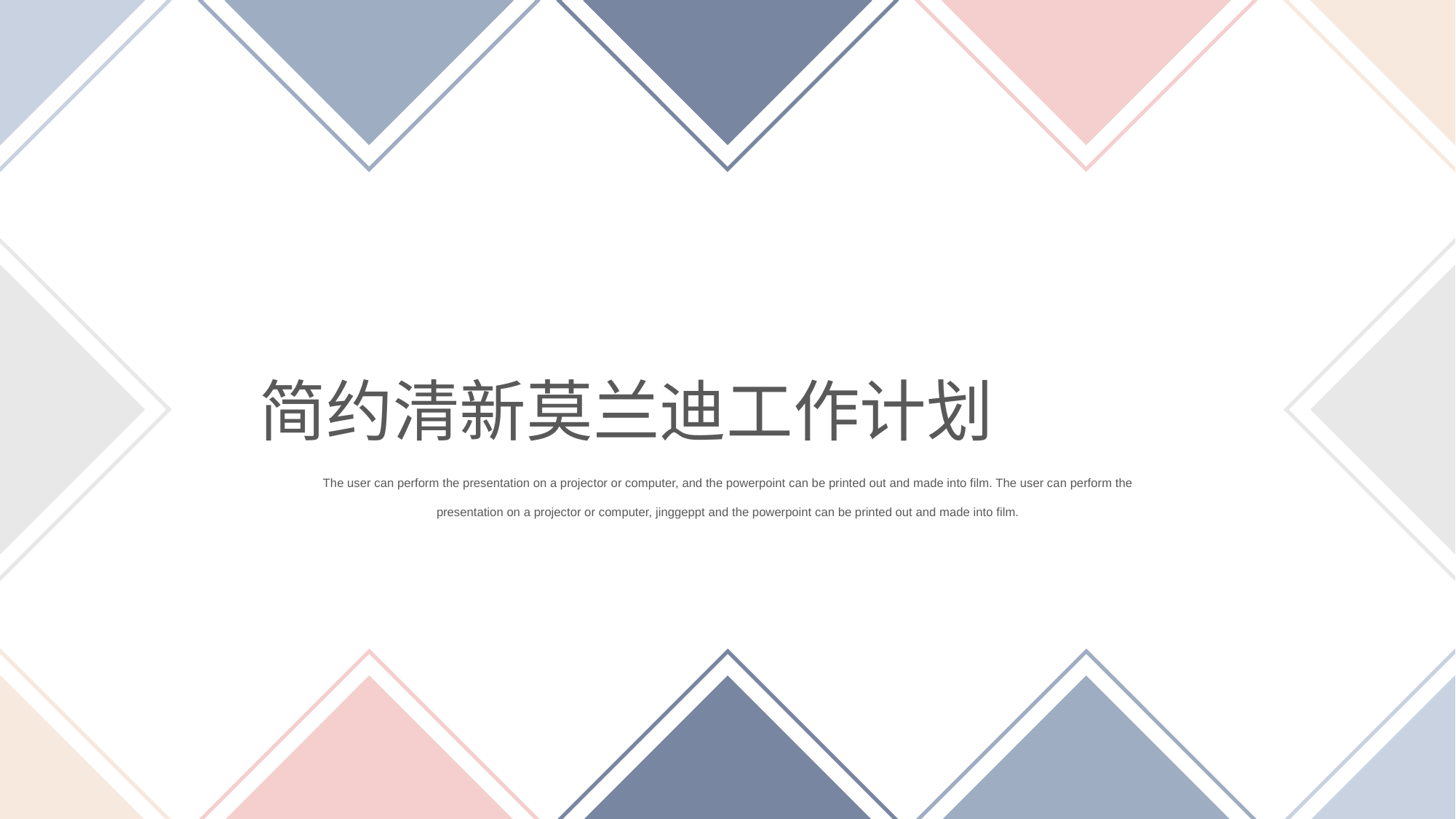

简约清新莫兰迪工作计划
The user can perform the presentation on a projector or computer, and the powerpoint can be printed out and made into film. The user can perform the presentation on a projector or computer, jinggeppt and the powerpoint can be printed out and made into film.